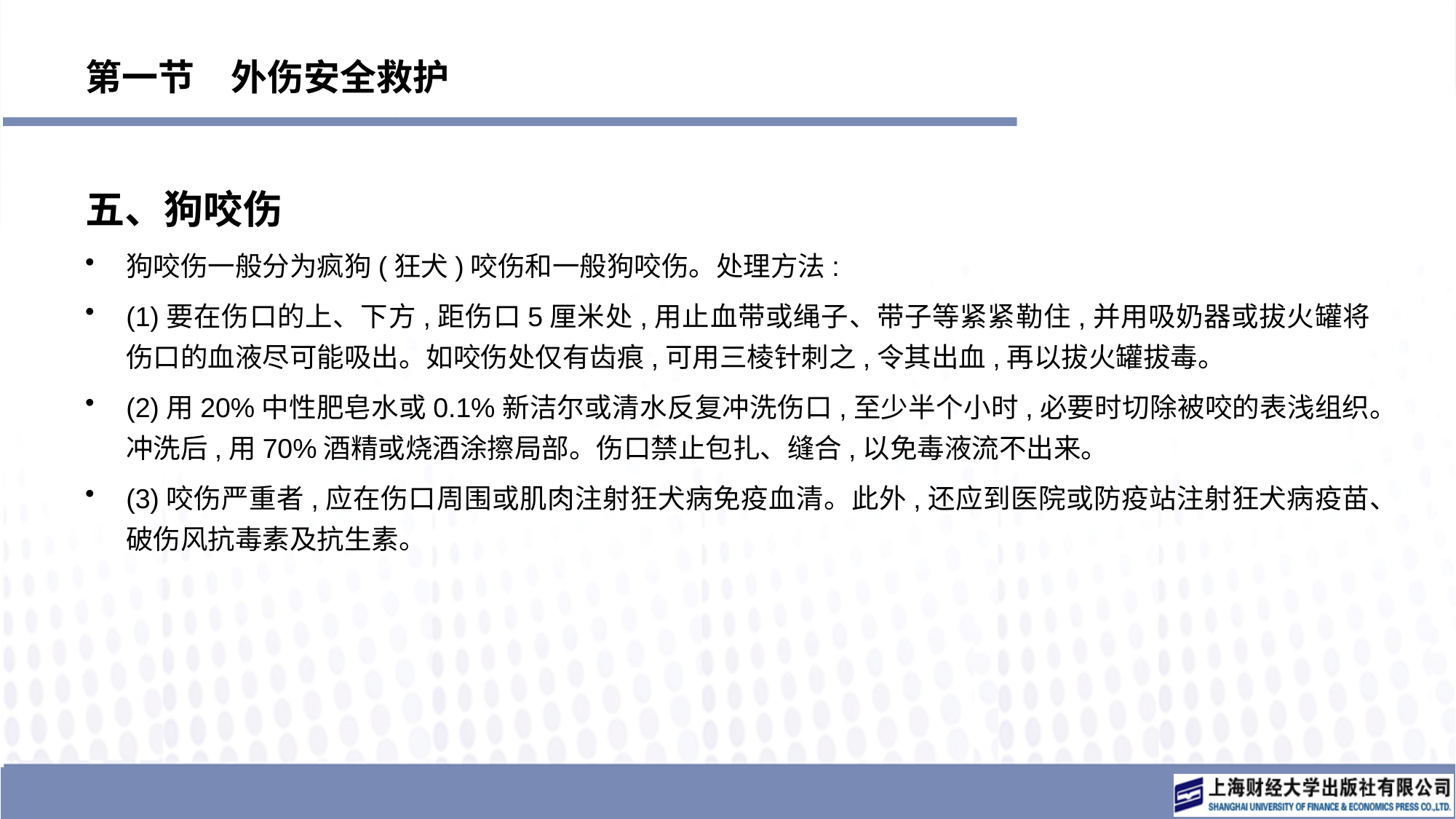

# 第一节　外伤安全救护
五、狗咬伤
狗咬伤一般分为疯狗(狂犬)咬伤和一般狗咬伤。处理方法:
(1)要在伤口的上、下方,距伤口5厘米处,用止血带或绳子、带子等紧紧勒住,并用吸奶器或拔火罐将伤口的血液尽可能吸出。如咬伤处仅有齿痕,可用三棱针刺之,令其出血,再以拔火罐拔毒。
(2)用20%中性肥皂水或0.1%新洁尔或清水反复冲洗伤口,至少半个小时,必要时切除被咬的表浅组织。冲洗后,用70%酒精或烧酒涂擦局部。伤口禁止包扎、缝合,以免毒液流不出来。
(3)咬伤严重者,应在伤口周围或肌肉注射狂犬病免疫血清。此外,还应到医院或防疫站注射狂犬病疫苗、破伤风抗毒素及抗生素。